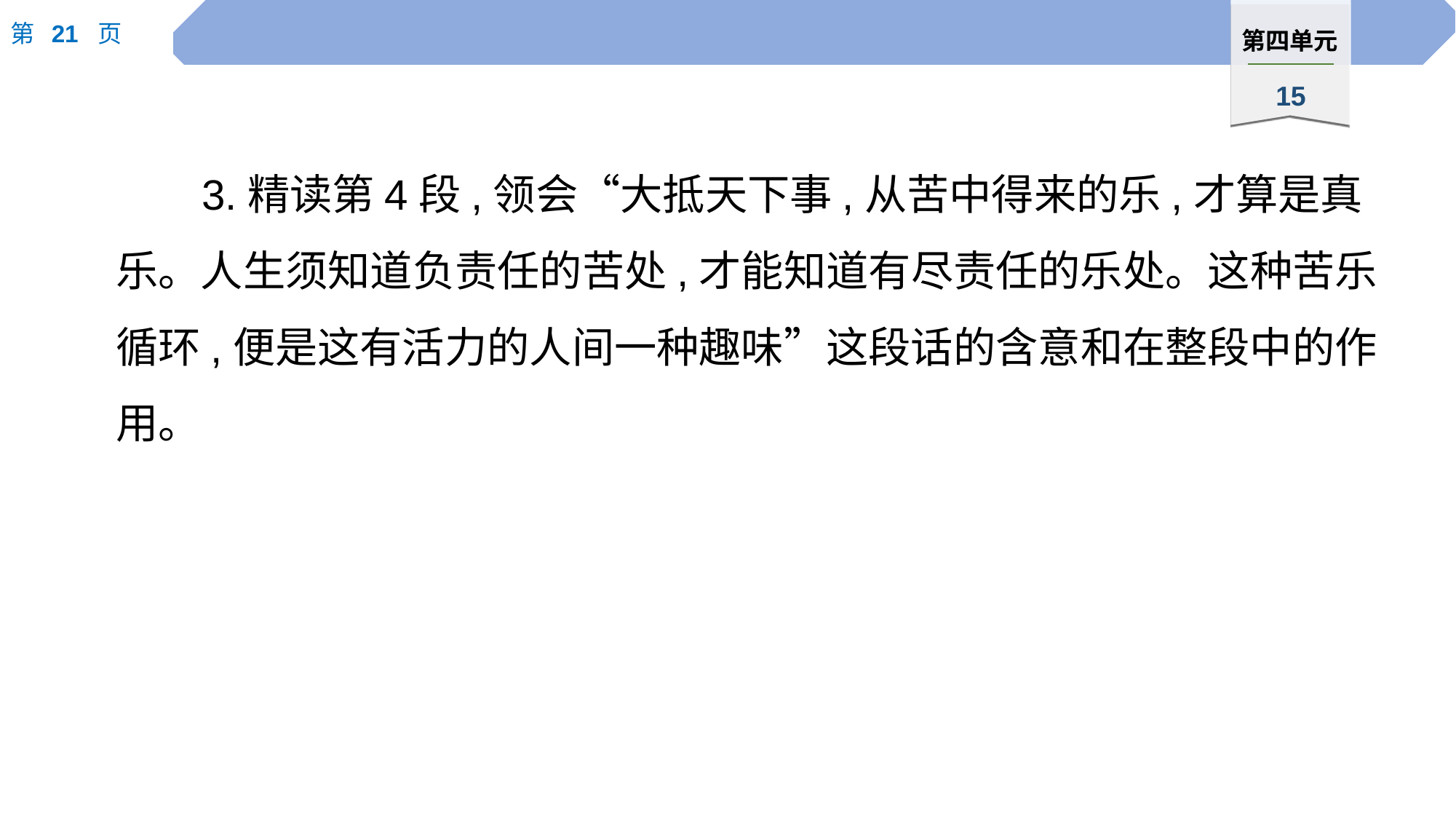

3.精读第4段,领会“大抵天下事,从苦中得来的乐,才算是真乐。人生须知道负责任的苦处,才能知道有尽责任的乐处。这种苦乐循环,便是这有活力的人间一种趣味”这段话的含意和在整段中的作用。